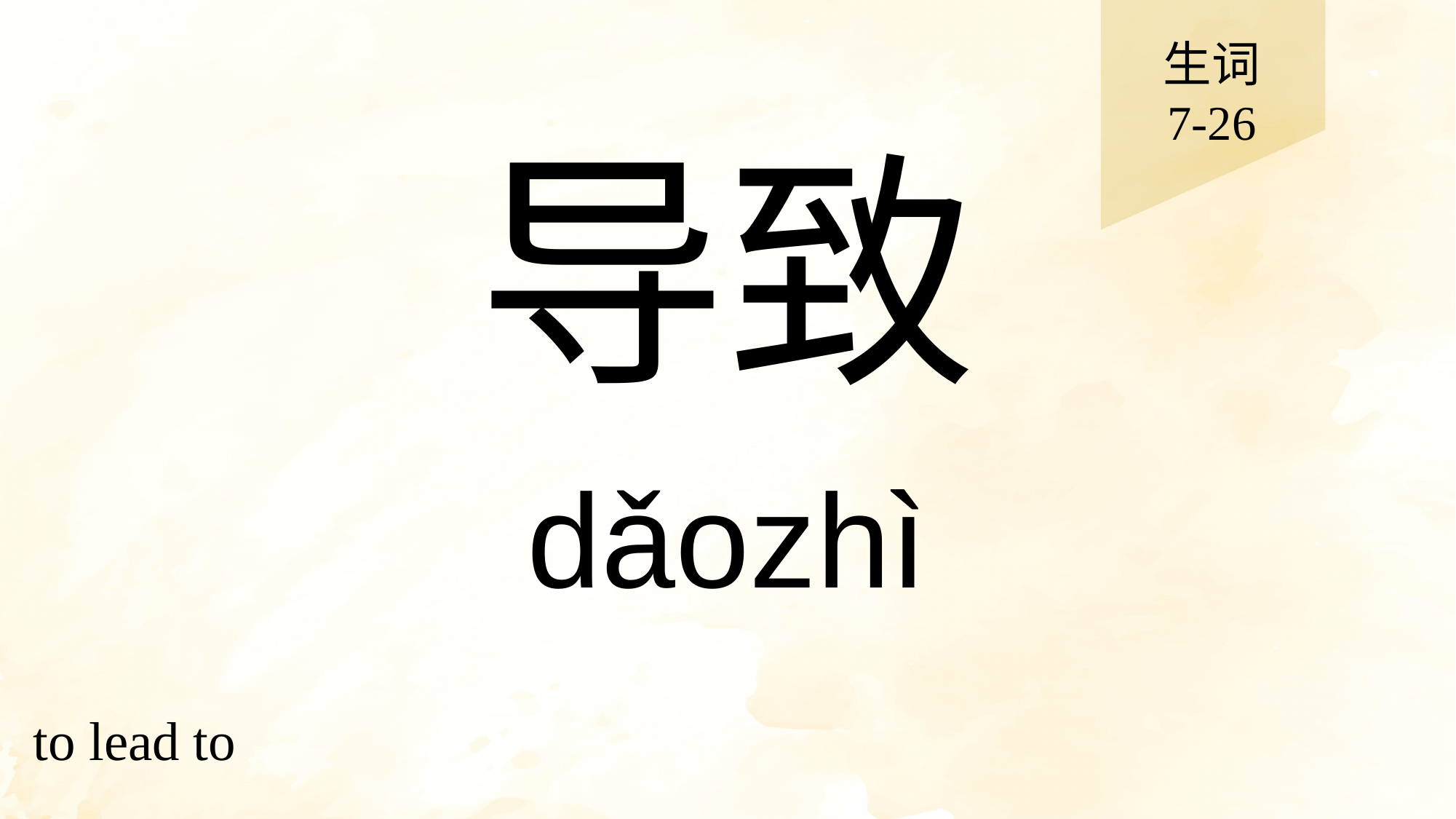

生词
7-26
# 导致
dǎozhì
to lead to